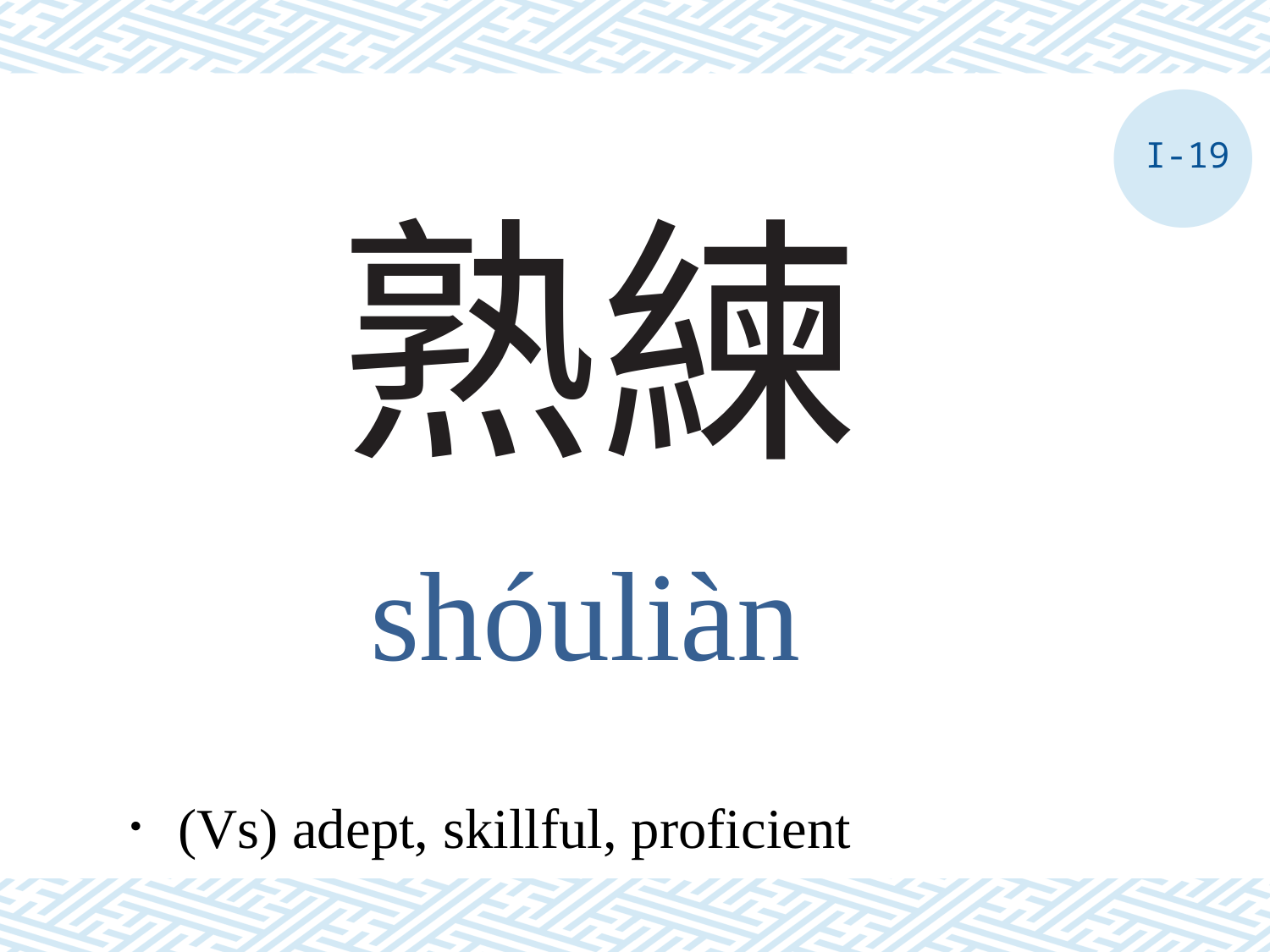

I-19

# 熟練
shóuliàn
．(Vs) adept, skillful, proficient